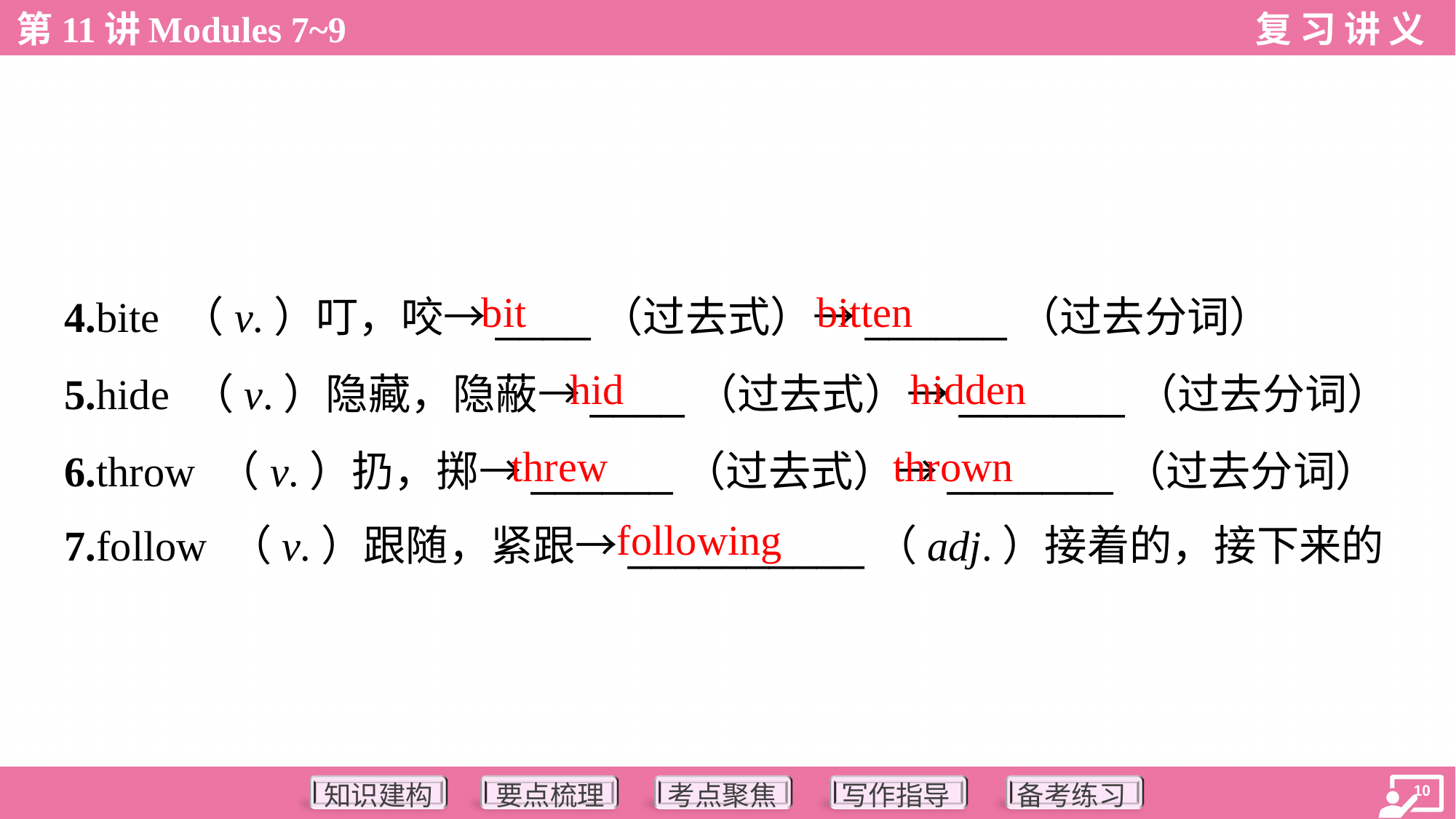

bit
bitten
4.bite （v.）叮，咬→____（过去式）→______（过去分词）
5.hide （v.）隐藏，隐蔽→____（过去式）→_______（过去分词）
6.throw （v.）扔，掷→______（过去式）→_______（过去分词）
7.follow （v.）跟随，紧跟→__________（adj.）接着的，接下来的
hid
hidden
threw
thrown
following